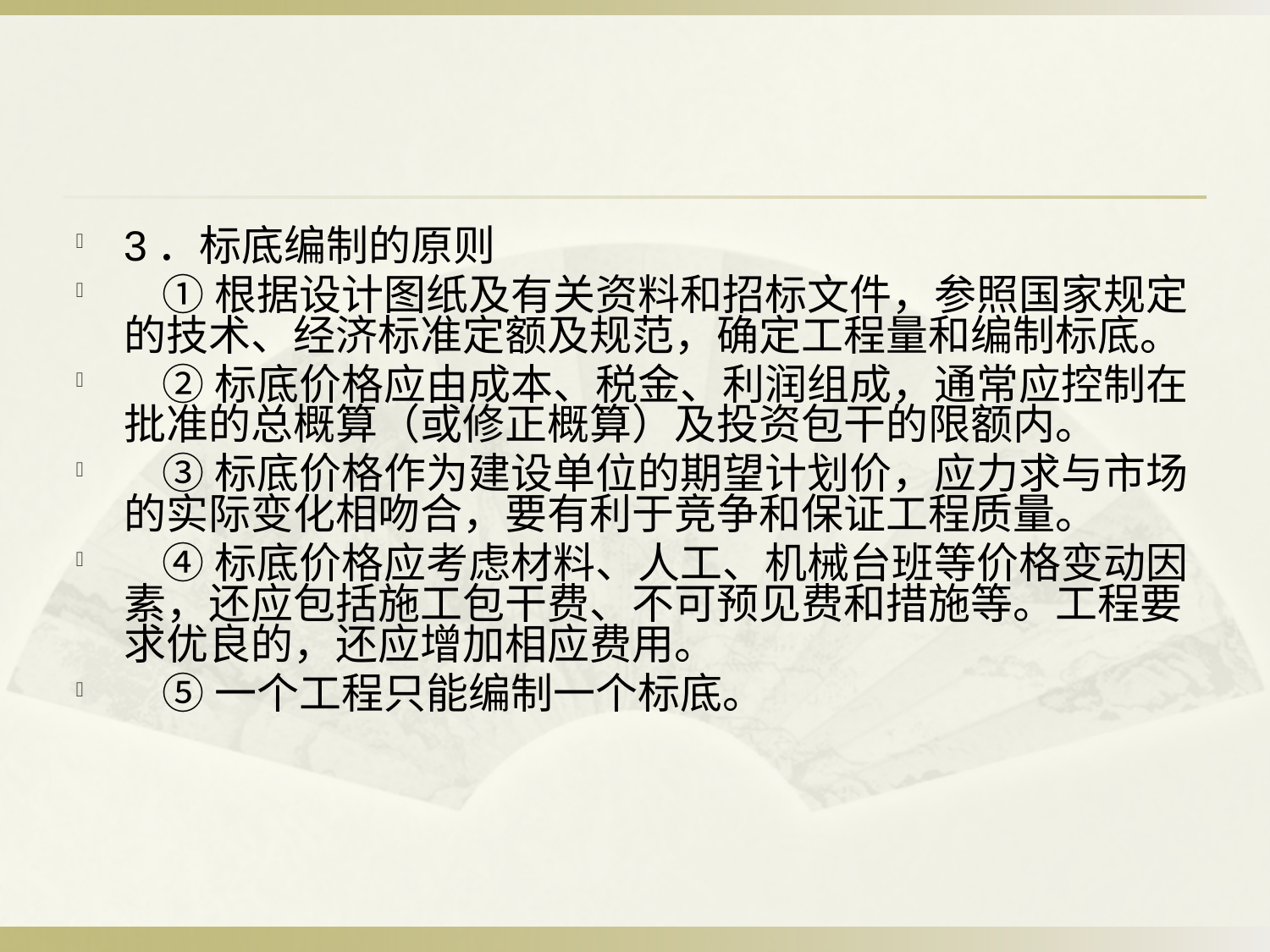

#
3．标底编制的原则
    ①根据设计图纸及有关资料和招标文件，参照国家规定的技术、经济标准定额及规范，确定工程量和编制标底。
    ②标底价格应由成本、税金、利润组成，通常应控制在批准的总概算（或修正概算）及投资包干的限额内。
    ③标底价格作为建设单位的期望计划价，应力求与市场的实际变化相吻合，要有利于竞争和保证工程质量。
    ④标底价格应考虑材料、人工、机械台班等价格变动因素，还应包括施工包干费、不可预见费和措施等。工程要求优良的，还应增加相应费用。
    ⑤一个工程只能编制一个标底。